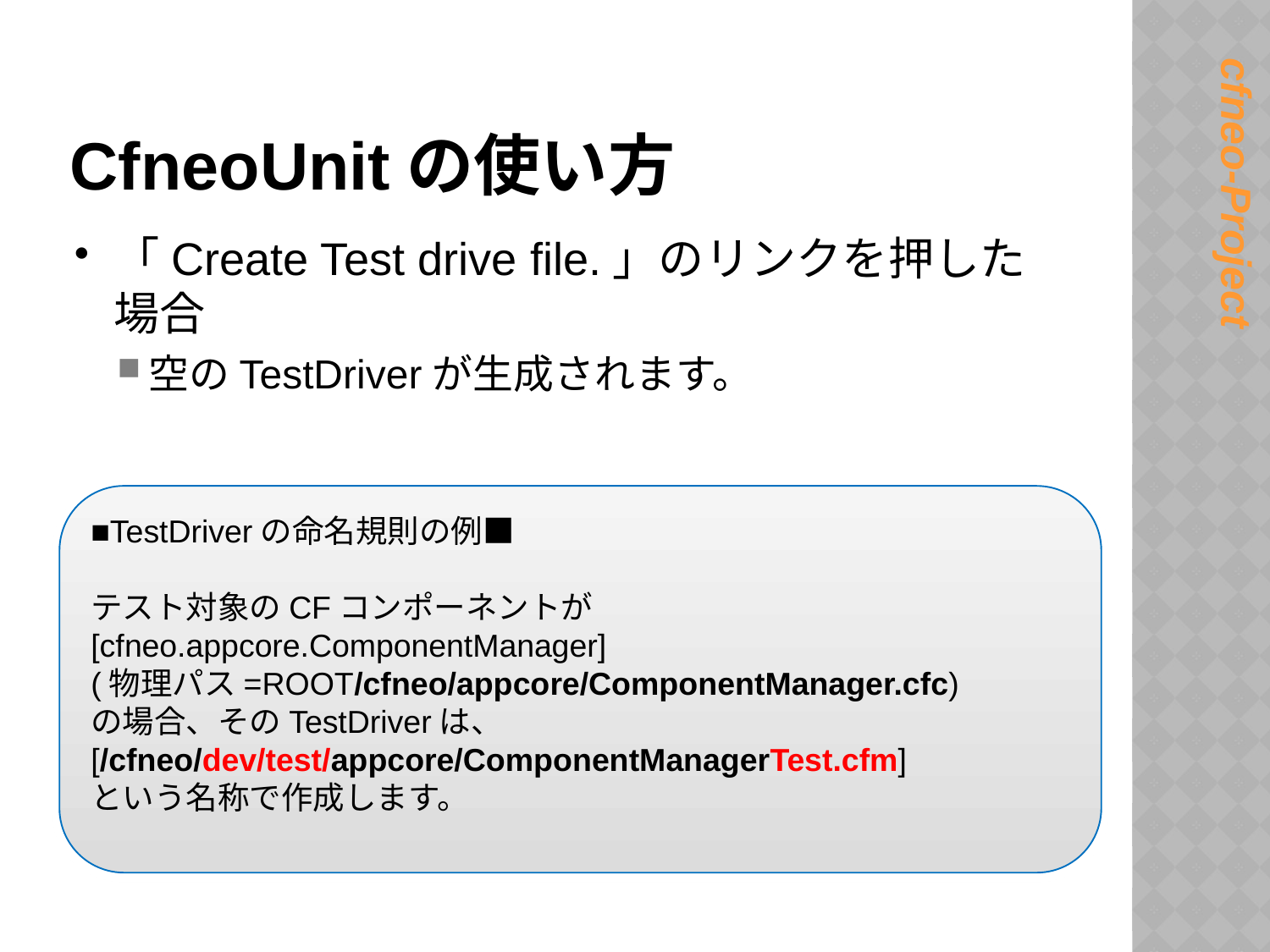

# CfneoUnitの使い方
「Create Test drive file.」のリンクを押した場合
空のTestDriverが生成されます。
■TestDriverの命名規則の例■

テスト対象のCFコンポーネントが
[cfneo.appcore.ComponentManager]
(物理パス=ROOT/cfneo/appcore/ComponentManager.cfc)
の場合、そのTestDriverは、
[/cfneo/dev/test/appcore/ComponentManagerTest.cfm]
という名称で作成します。